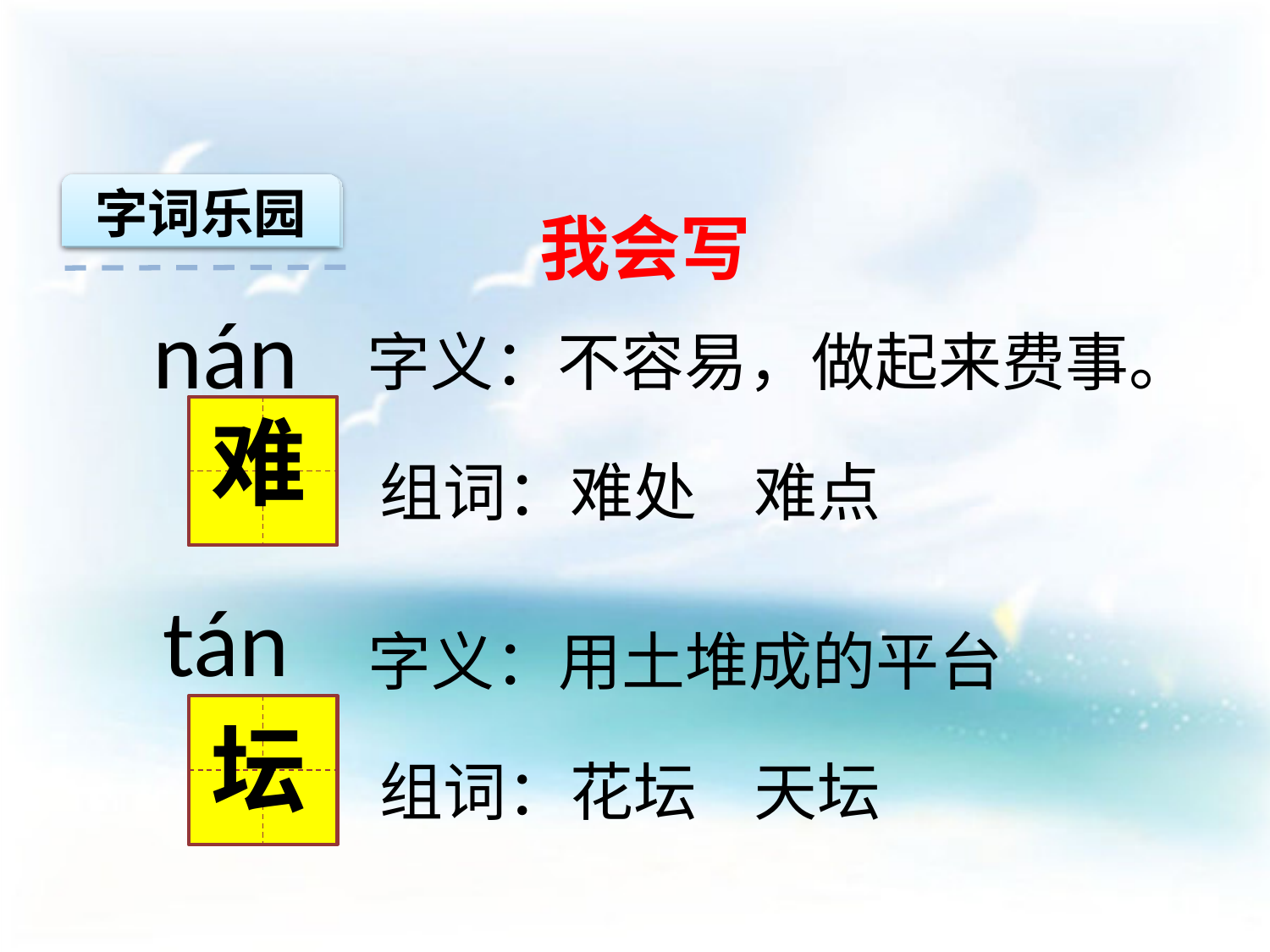

字词乐园

我会写
 nán
字义：不容易，做起来费事。

难
组词：难处    难点
 tán
字义：用土堆成的平台

坛
组词：花坛    天坛